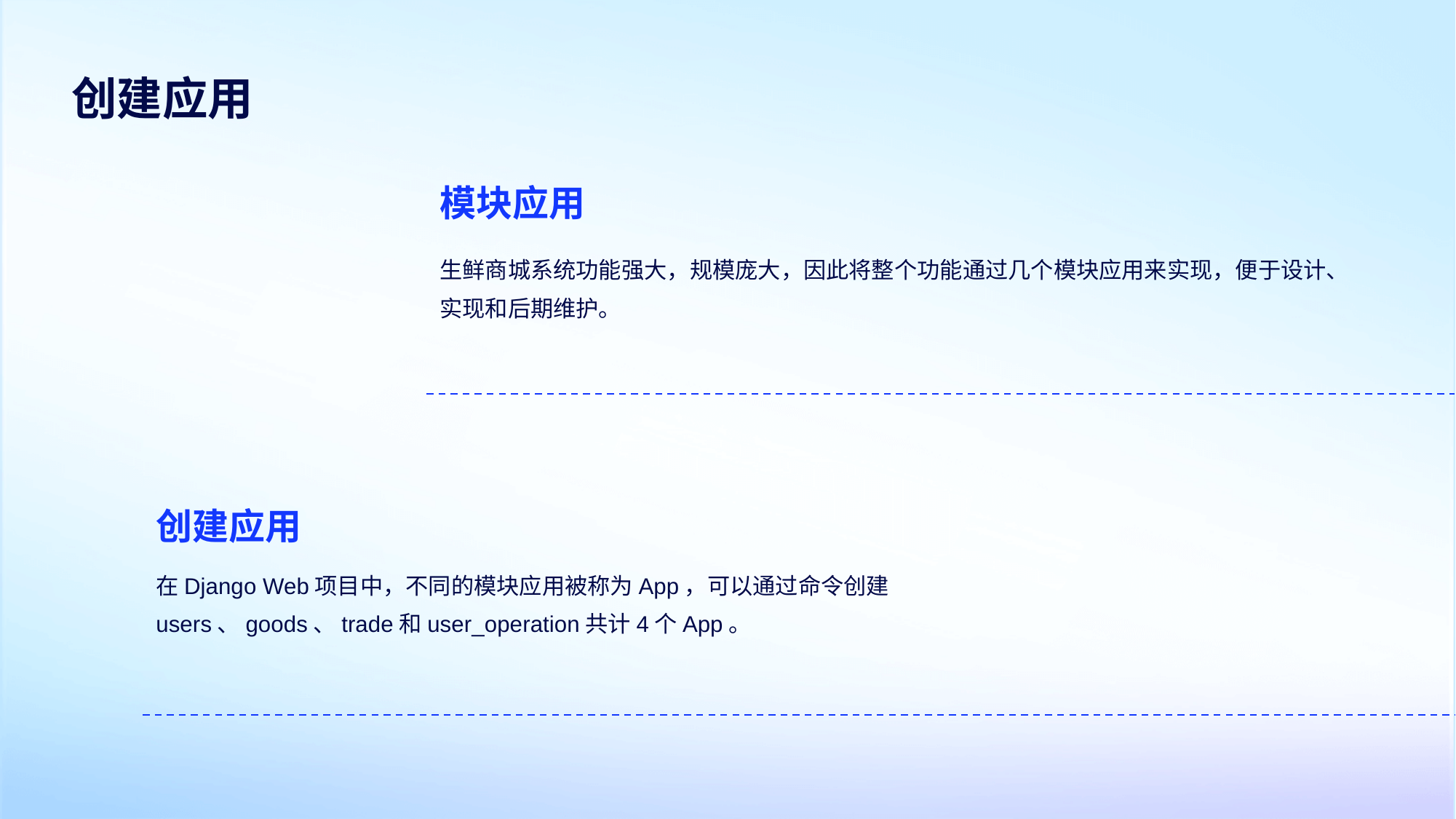

创建应用
模块应用
生鲜商城系统功能强大，规模庞大，因此将整个功能通过几个模块应用来实现，便于设计、实现和后期维护。
创建应用
在Django Web项目中，不同的模块应用被称为App，可以通过命令创建users、goods、trade和user_operation共计4个App。